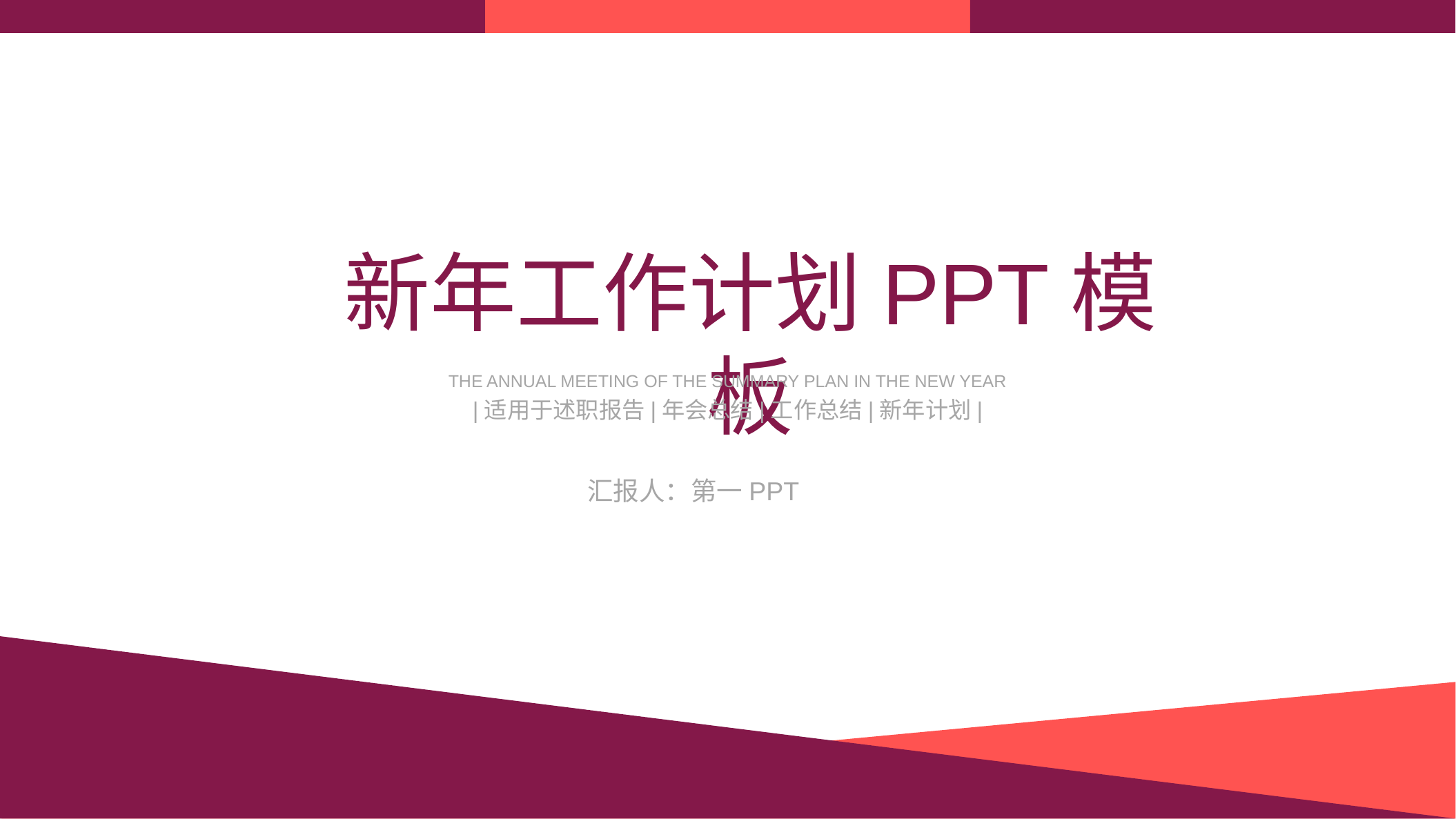

新年工作计划PPT模板
The annual meeting of the summary plan in the New Year
|适用于述职报告|年会总结|工作总结|新年计划|
汇报人：第一PPT